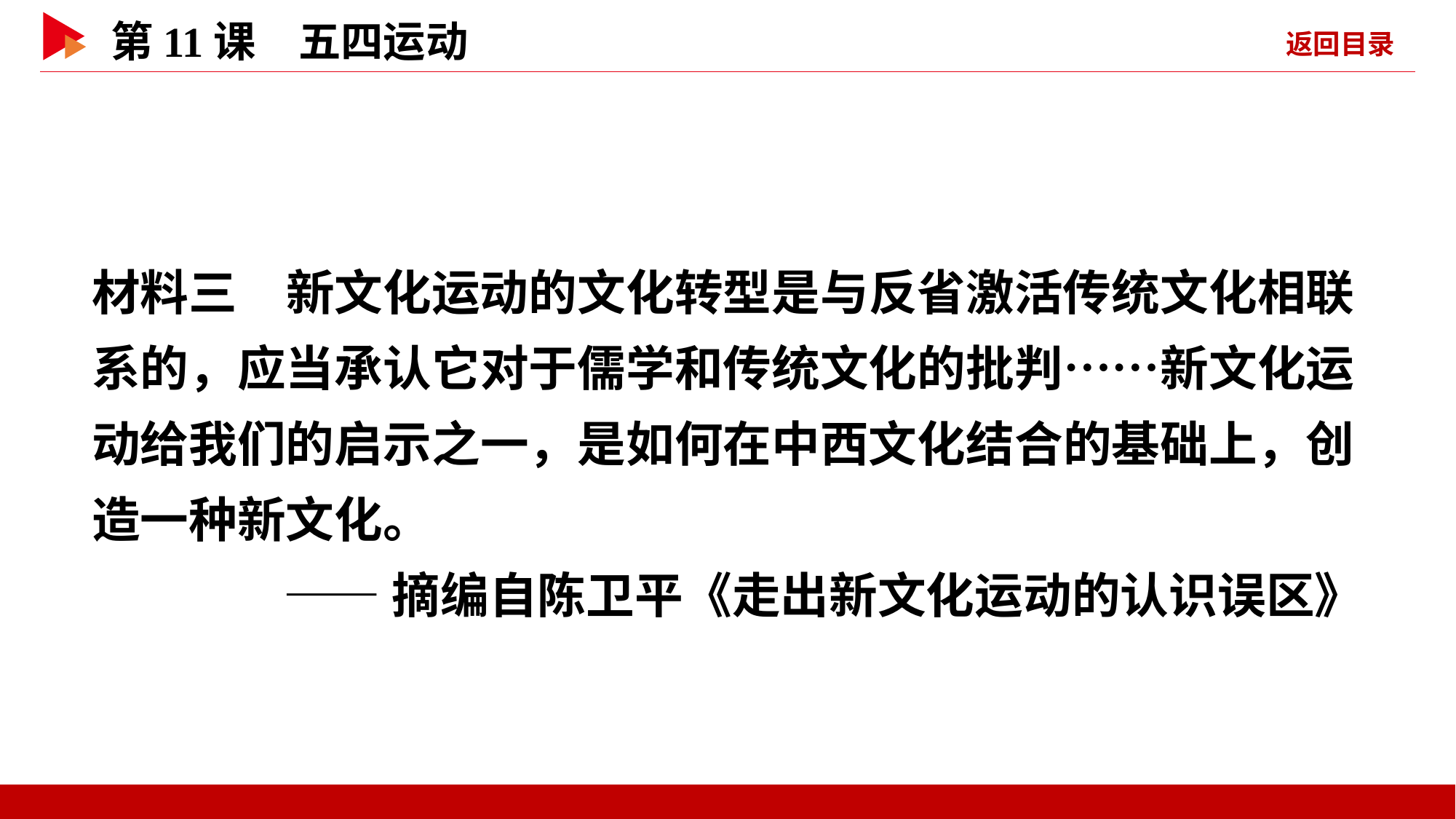

材料三　新文化运动的文化转型是与反省激活传统文化相联系的，应当承认它对于儒学和传统文化的批判……新文化运动给我们的启示之一，是如何在中西文化结合的基础上，创造一种新文化。
——摘编自陈卫平《走出新文化运动的认识误区》